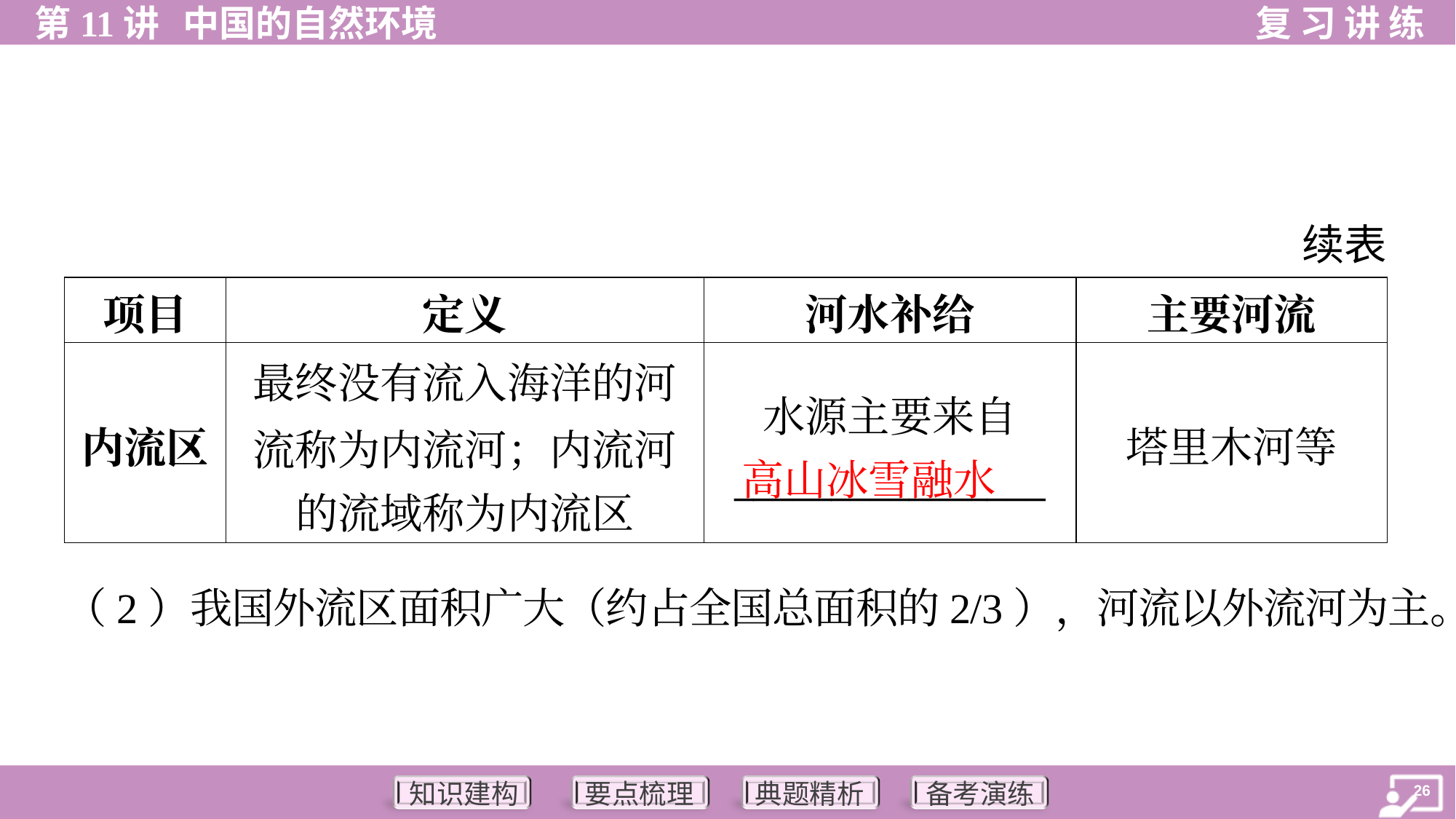

续表
| 项目 | 定义 | 河水补给 | 主要河流 |
| --- | --- | --- | --- |
| 内流区 | 最终没有流入海洋的河 流称为内流河；内流河 的流域称为内流区 | 水源主要来自 \_\_\_\_\_\_\_\_\_\_\_\_\_\_\_\_ | 塔里木河等 |
高山冰雪融水
（2）我国外流区面积广大（约占全国总面积的2/3），河流以外流河为主。